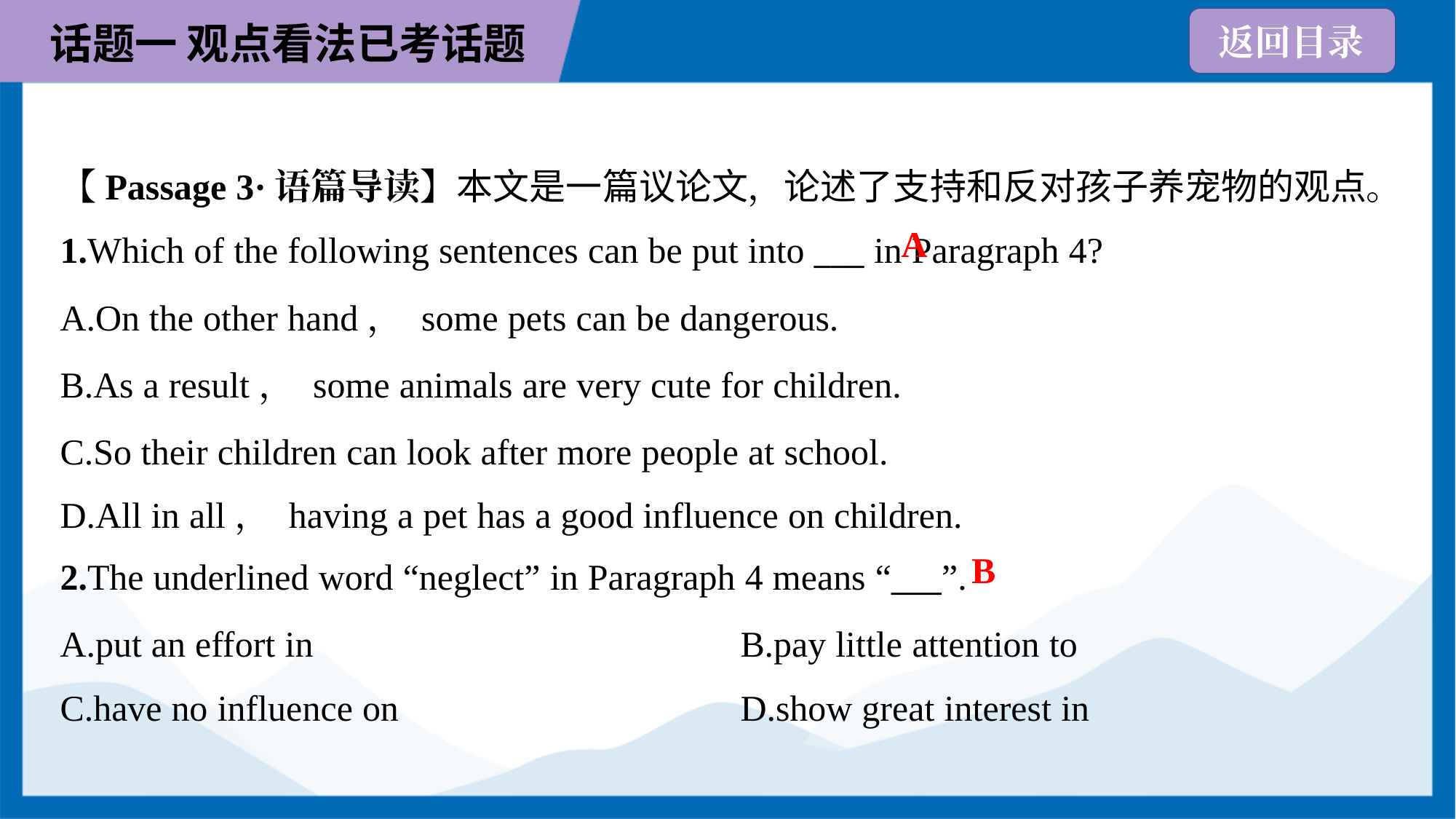

【Passage 3·语篇导读】本文是一篇议论文，论述了支持和反对孩子养宠物的观点。
A
1.Which of the following sentences can be put into ___ in Paragraph 4?
A.On the other hand， some pets can be dangerous.
B.As a result， some animals are very cute for children.
C.So their children can look after more people at school.
D.All in all， having a pet has a good influence on children.
B
2.The underlined word “neglect” in Paragraph 4 means “___”.
A.put an effort in	B.pay little attention to
C.have no influence on	D.show great interest in